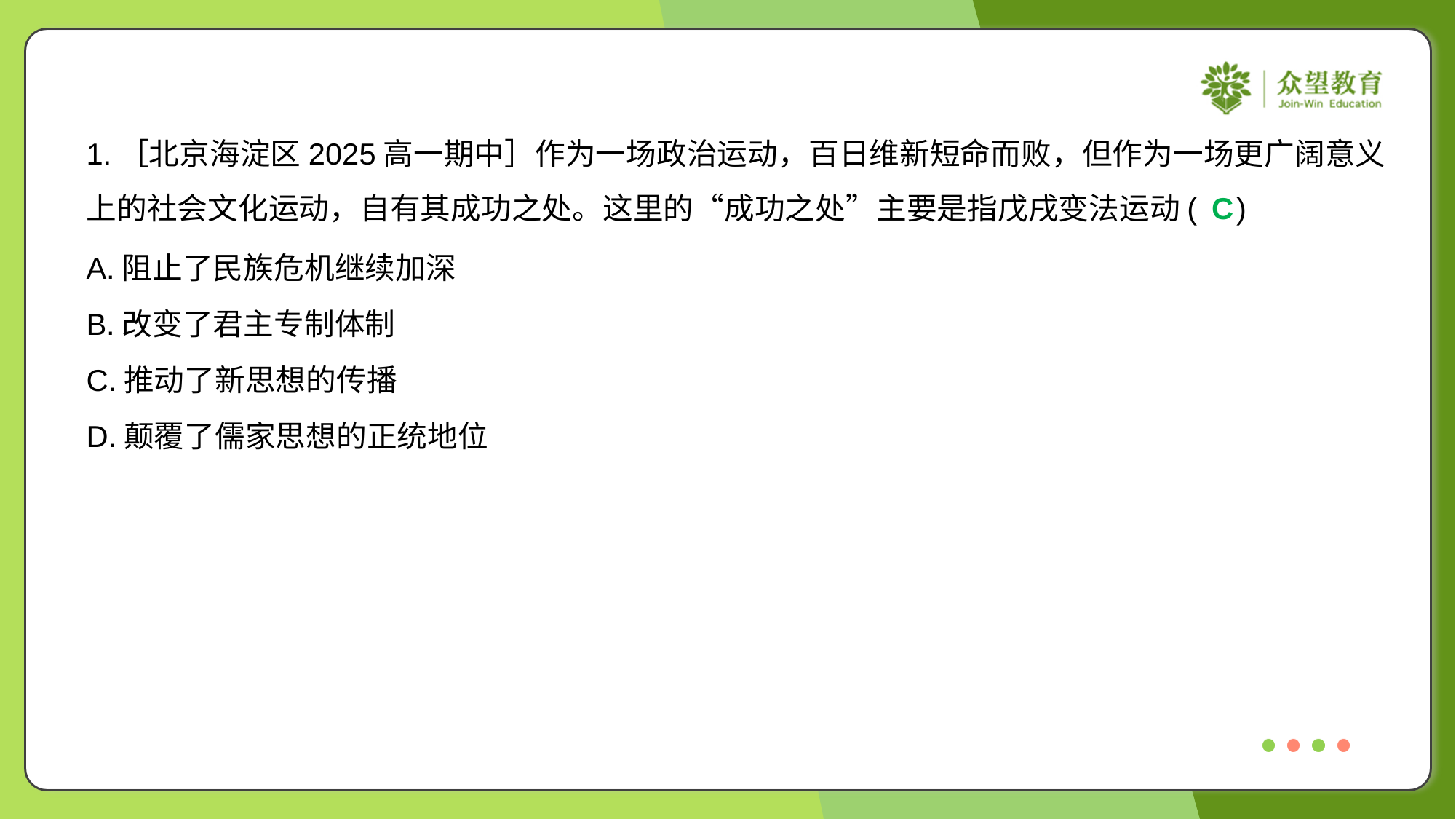

1.［北京海淀区2025高一期中］作为一场政治运动，百日维新短命而败，但作为一场更广阔意义
上的社会文化运动，自有其成功之处。这里的“成功之处”主要是指戊戌变法运动(     )
C
A.阻止了民族危机继续加深
B.改变了君主专制体制
C.推动了新思想的传播
D.颠覆了儒家思想的正统地位